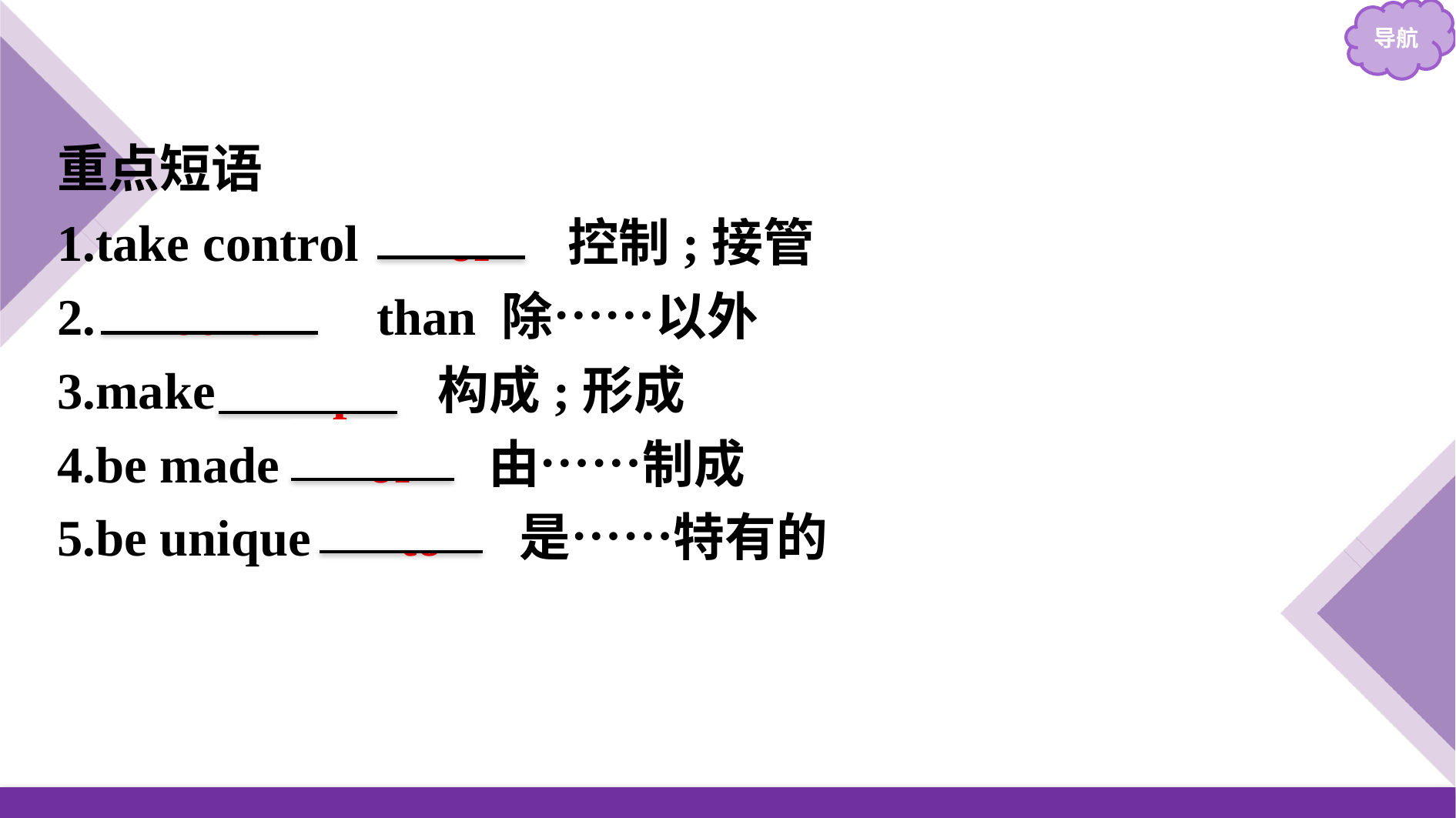

重点短语
1.take control 　of　 控制;接管
2.　other　 than 除……以外
3.make 　up　 构成;形成
4.be made 　of　 由……制成
5.be unique 　to　 是……特有的